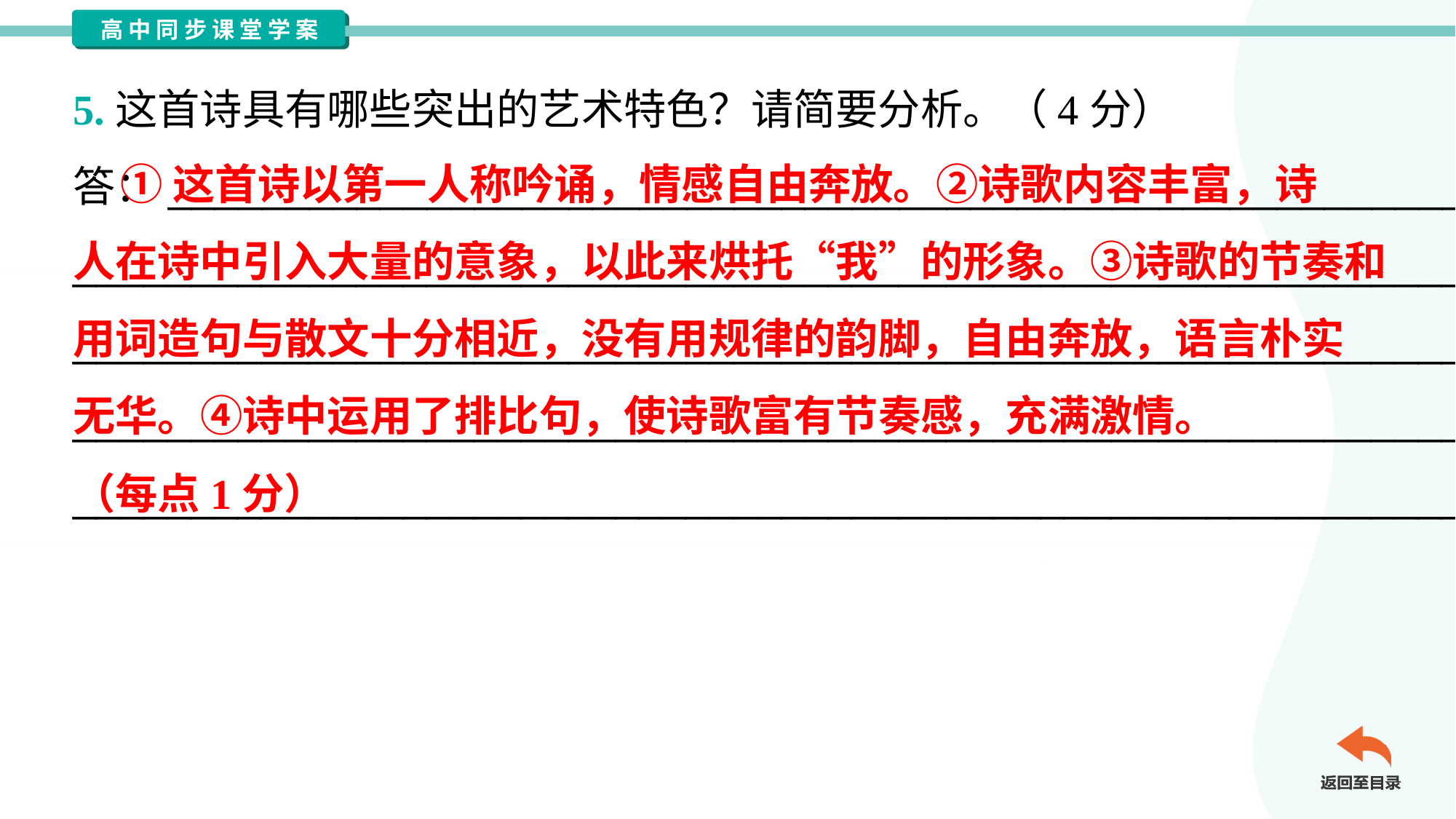

5.这首诗具有哪些突出的艺术特色？请简要分析。（4分）
答：_________________________________________________________
_____________________________________________________________
_____________________________________________________________
_____________________________________________________________
_____________________________________________________________
     ①这首诗以第一人称吟诵，情感自由奔放。②诗歌内容丰富，诗
人在诗中引入大量的意象，以此来烘托“我”的形象。③诗歌的节奏和
用词造句与散文十分相近，没有用规律的韵脚，自由奔放，语言朴实
无华。④诗中运用了排比句，使诗歌富有节奏感，充满激情。
（每点1分）